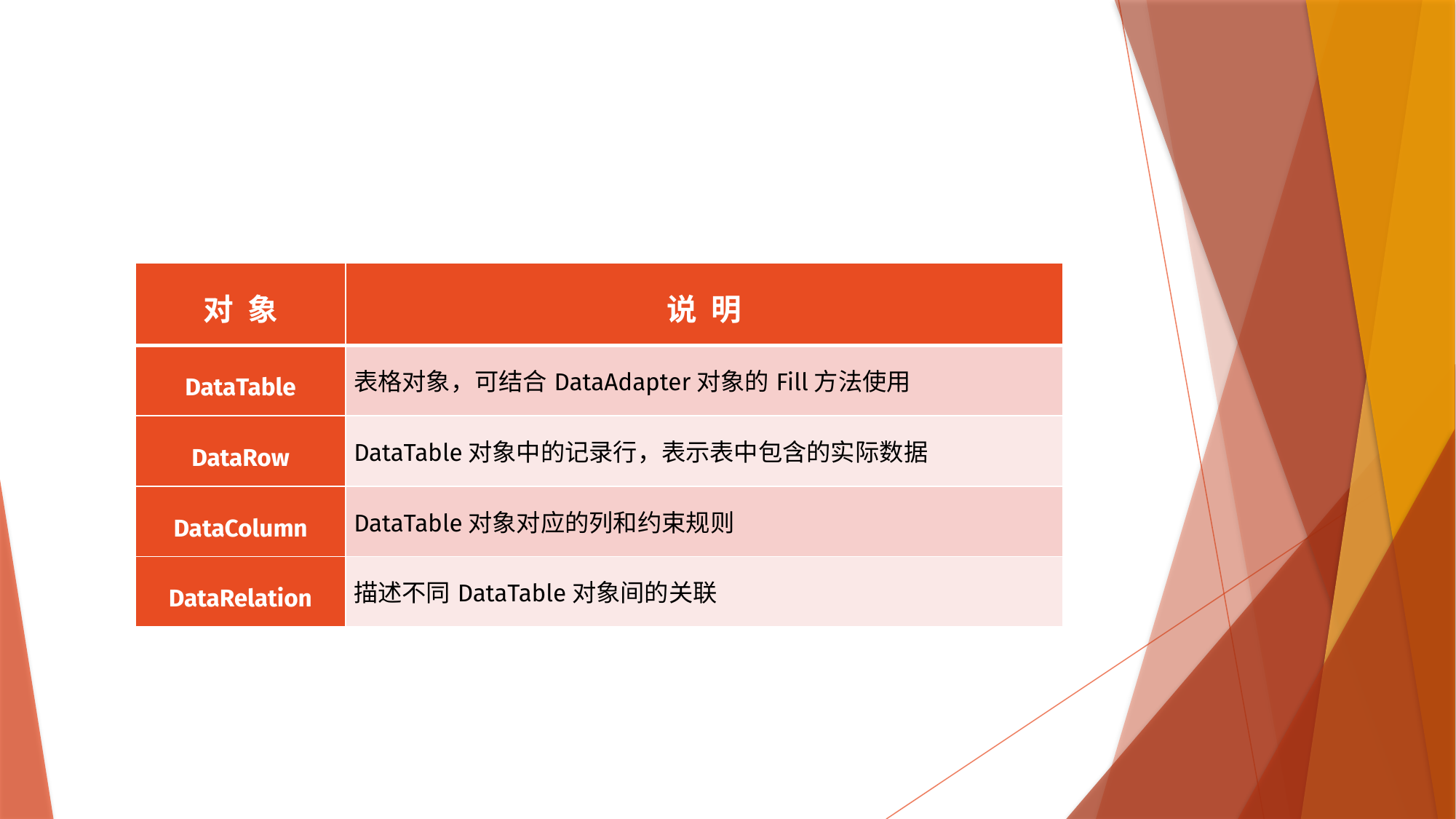

#
| 对 象 | 说 明 |
| --- | --- |
| DataTable | 表格对象，可结合DataAdapter对象的Fill方法使用 |
| DataRow | DataTable对象中的记录行，表示表中包含的实际数据 |
| DataColumn | DataTable对象对应的列和约束规则 |
| DataRelation | 描述不同DataTable对象间的关联 |